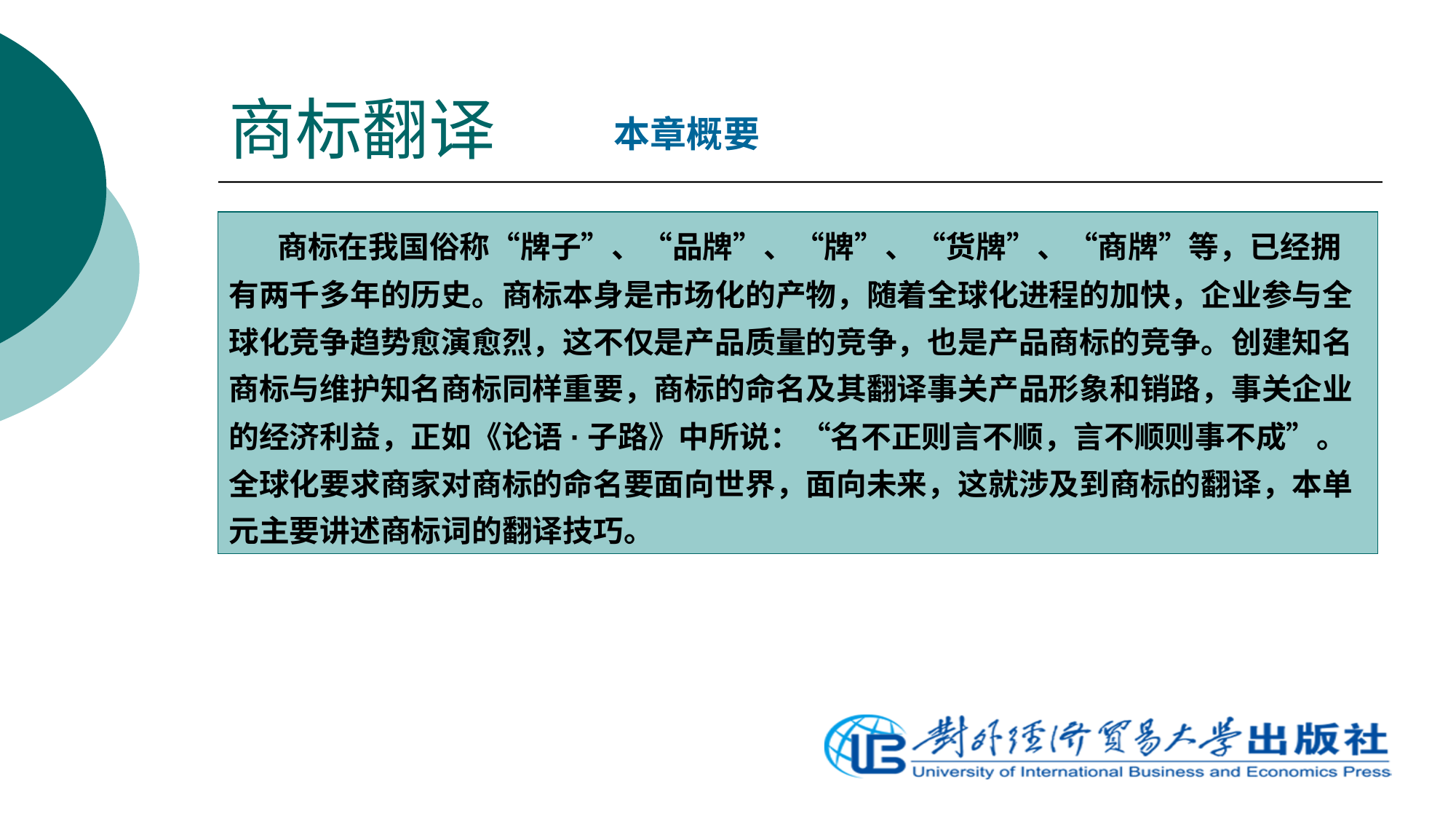

# 商标翻译
本章概要
      商标在我国俗称“牌子”、“品牌”、“牌”、“货牌”、“商牌”等，已经拥有两千多年的历史。商标本身是市场化的产物，随着全球化进程的加快，企业参与全球化竞争趋势愈演愈烈，这不仅是产品质量的竞争，也是产品商标的竞争。创建知名商标与维护知名商标同样重要，商标的命名及其翻译事关产品形象和销路，事关企业的经济利益，正如《论语·子路》中所说：“名不正则言不顺，言不顺则事不成”。全球化要求商家对商标的命名要面向世界，面向未来，这就涉及到商标的翻译，本单元主要讲述商标词的翻译技巧。